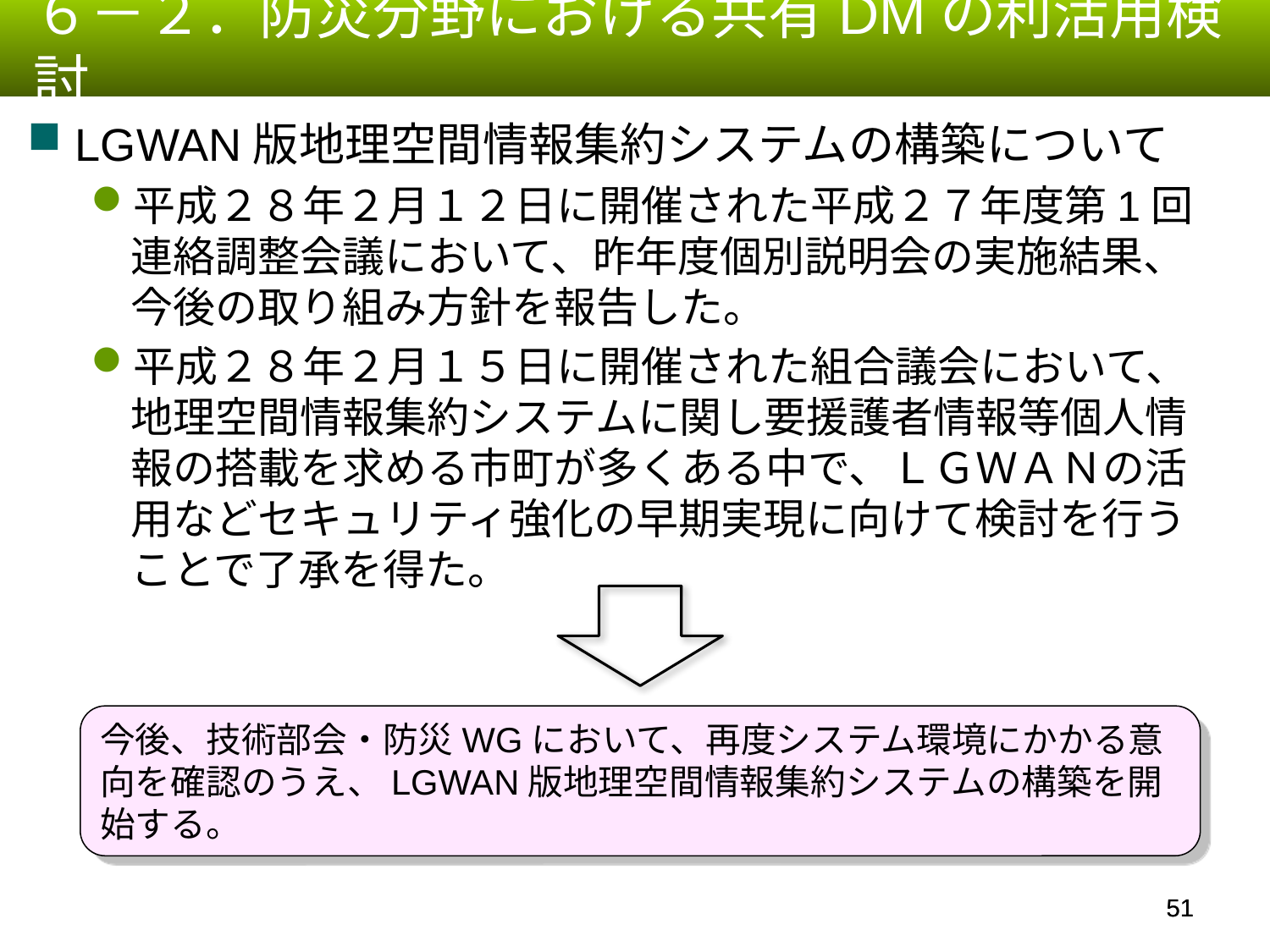

６－２．防災分野における共有DMの利活用検討
LGWAN版地理空間情報集約システムの構築について
平成２８年２月１２日に開催された平成２７年度第1回連絡調整会議において、昨年度個別説明会の実施結果、今後の取り組み方針を報告した。
平成２８年２月１５日に開催された組合議会において、地理空間情報集約システムに関し要援護者情報等個人情報の搭載を求める市町が多くある中で、ＬＧＷＡＮの活用などセキュリティ強化の早期実現に向けて検討を行うことで了承を得た。

今後、技術部会・防災WGにおいて、再度システム環境にかかる意向を確認のうえ、LGWAN版地理空間情報集約システムの構築を開始する。
51
51